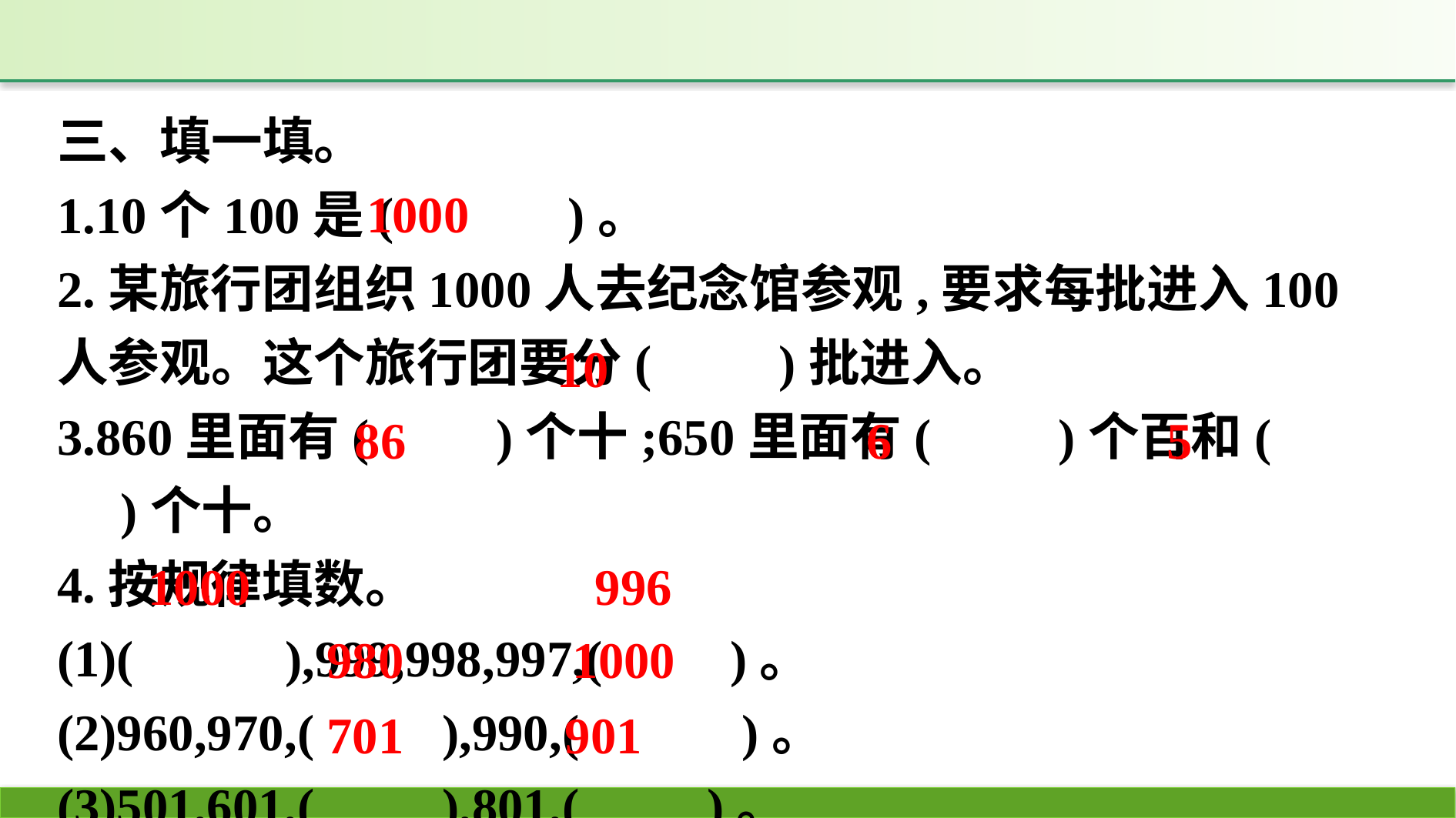

三、填一填。
1.10个100是(　    　)。
2.某旅行团组织1000人去纪念馆参观,要求每批进入100人参观。这个旅行团要分(　　)批进入。
3.860里面有(　　)个十;650里面有(　　)个百和(　　)个十。
4.按规律填数。
(1)(　  　),999,998,997,(　　)。
(2)960,970,(　　),990,(　   　)。
(3)501,601,(　　),801,(　　)。
1000
10
86
6
5
1000
996
980
1000
701
901